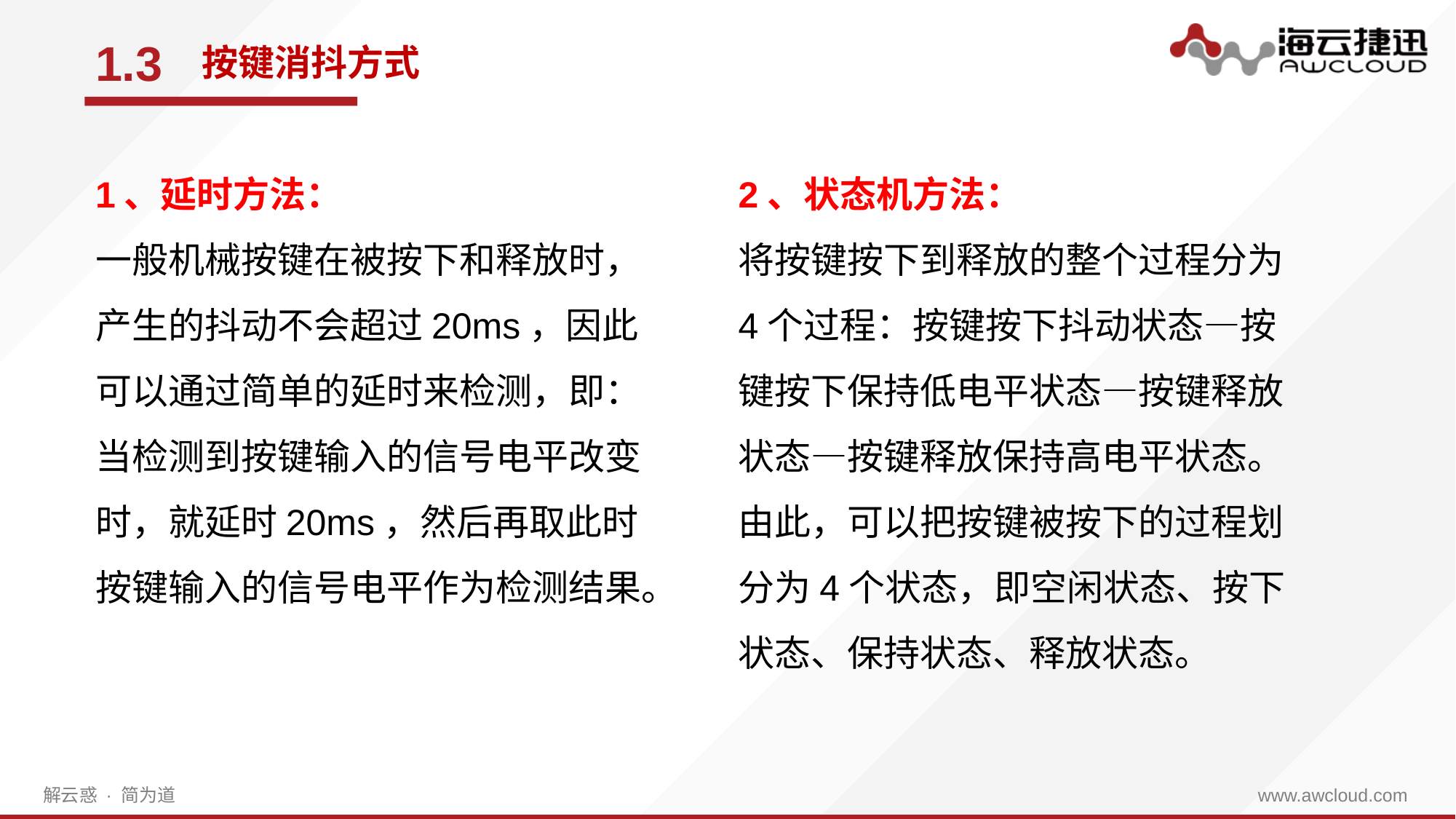

1.3
按键消抖方式

1、延时方法：
一般机械按键在被按下和释放时，产生的抖动不会超过20ms，因此可以通过简单的延时来检测，即：当检测到按键输入的信号电平改变时，就延时20ms，然后再取此时按键输入的信号电平作为检测结果。
2、状态机方法：
将按键按下到释放的整个过程分为4个过程：按键按下抖动状态—按键按下保持低电平状态—按键释放状态—按键释放保持高电平状态。由此，可以把按键被按下的过程划分为4个状态，即空闲状态、按下状态、保持状态、释放状态。
e7d195523061f1c0205959036996ad55c215b892a7aac5c0B9ADEF7896FB48F2EF97163A2DE1401E1875DEDC438B7864AD24CA23553DBBBD975DAF4CAD4A2592689FFB6CEE59FFA55B2702D0E5EE29CD13A772EDE6F53528E69C5E9D25D472BDE10ED2E098947D65F27977D4F705C1FD4E05B93AC973C3A05509AF0DFFB6A805B38B5F304DD5A8D4